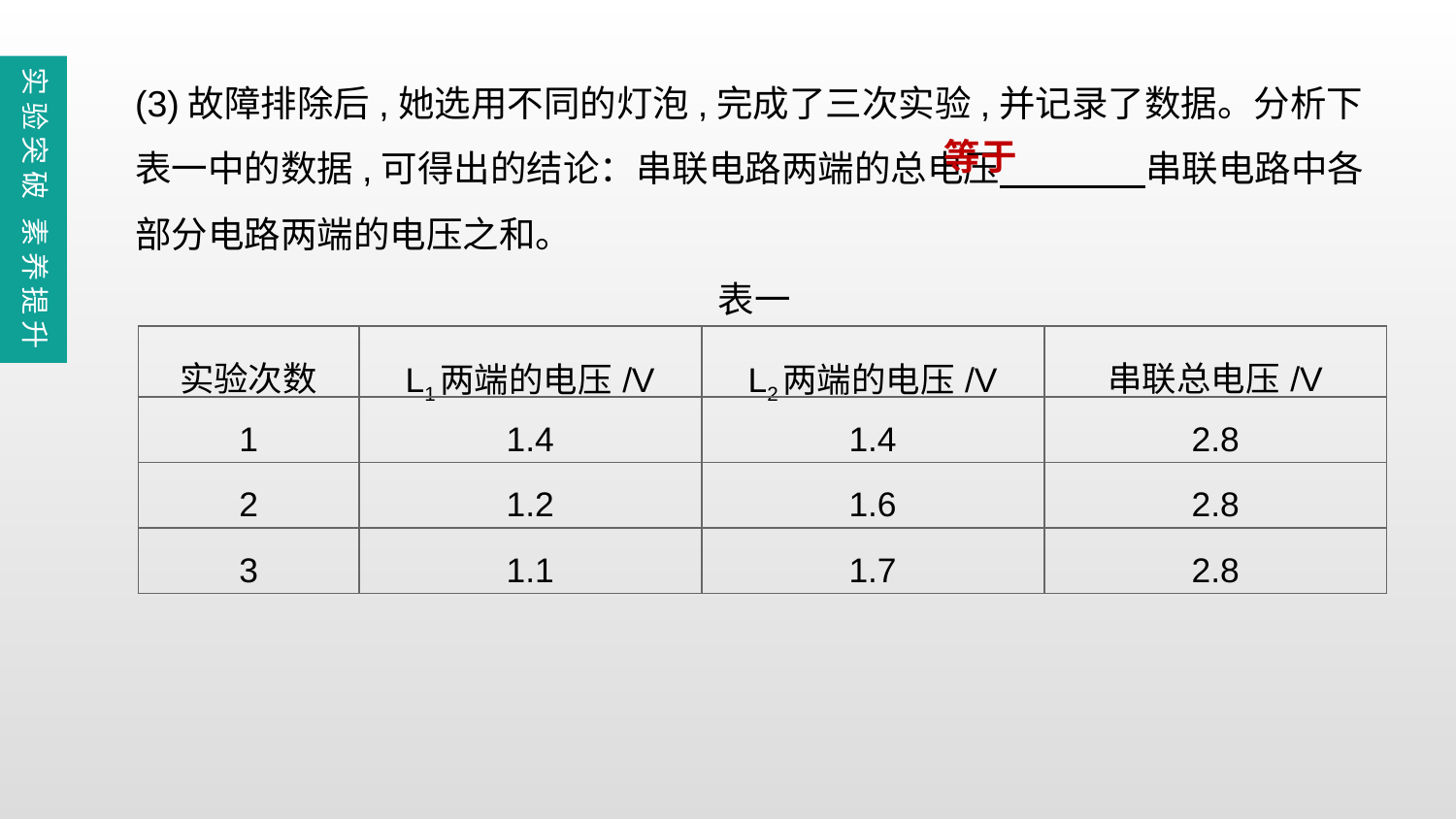

(3)故障排除后,她选用不同的灯泡,完成了三次实验,并记录了数据。分析下表一中的数据,可得出的结论：串联电路两端的总电压　　　　串联电路中各部分电路两端的电压之和。
表一

实验突破 素养提升
等于
| 实验次数 | L1两端的电压/V | L2两端的电压/V | 串联总电压/V |
| --- | --- | --- | --- |
| 1 | 1.4 | 1.4 | 2.8 |
| 2 | 1.2 | 1.6 | 2.8 |
| 3 | 1.1 | 1.7 | 2.8 |